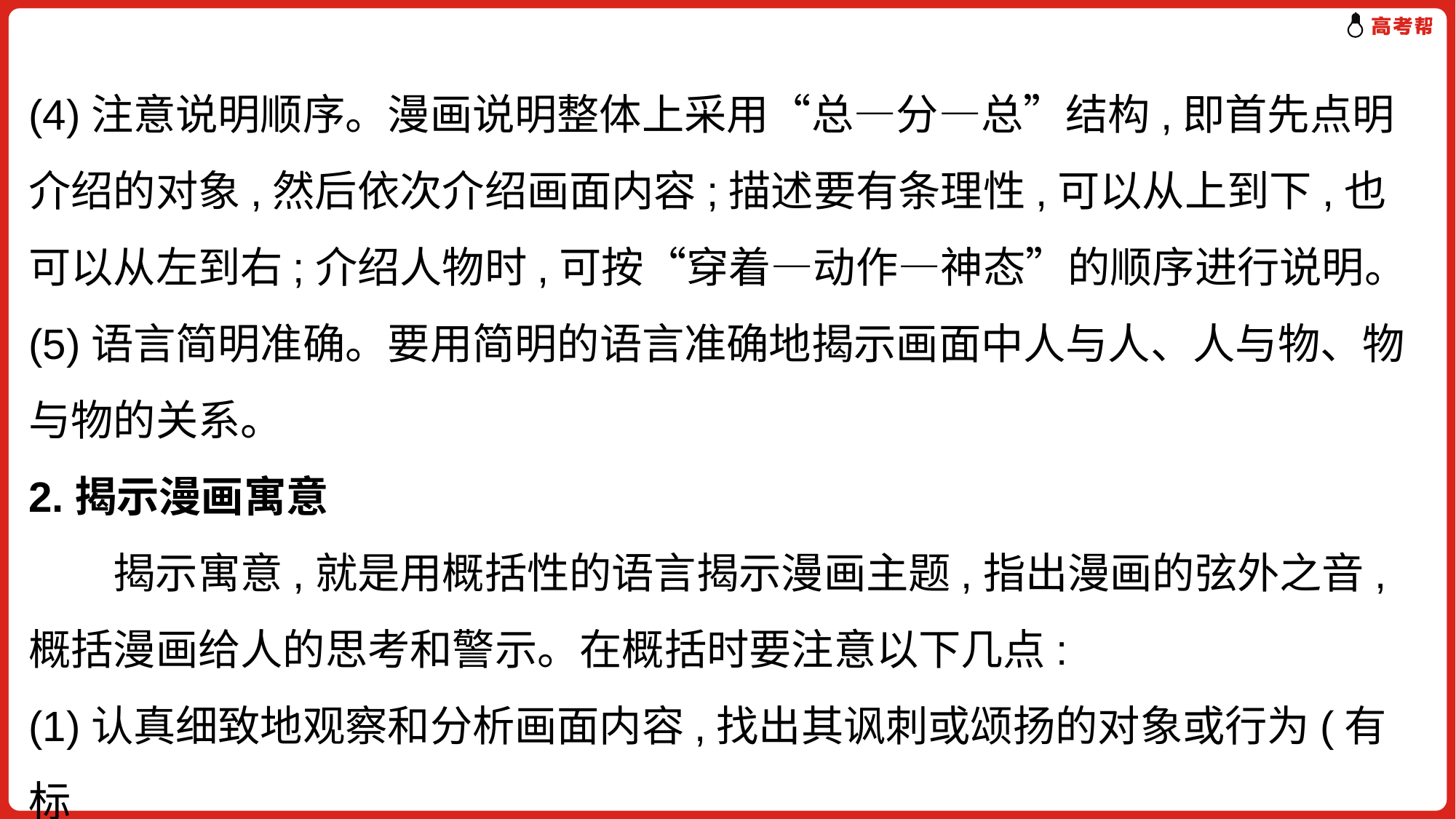

(4)注意说明顺序。漫画说明整体上采用“总—分—总”结构,即首先点明介绍的对象,然后依次介绍画面内容;描述要有条理性,可以从上到下,也可以从左到右;介绍人物时,可按“穿着—动作—神态”的顺序进行说明。
(5)语言简明准确。要用简明的语言准确地揭示画面中人与人、人与物、物与物的关系。
2.揭示漫画寓意
　　揭示寓意,就是用概括性的语言揭示漫画主题,指出漫画的弦外之音,概括漫画给人的思考和警示。在概括时要注意以下几点:
(1)认真细致地观察和分析画面内容,找出其讽刺或颂扬的对象或行为(有标